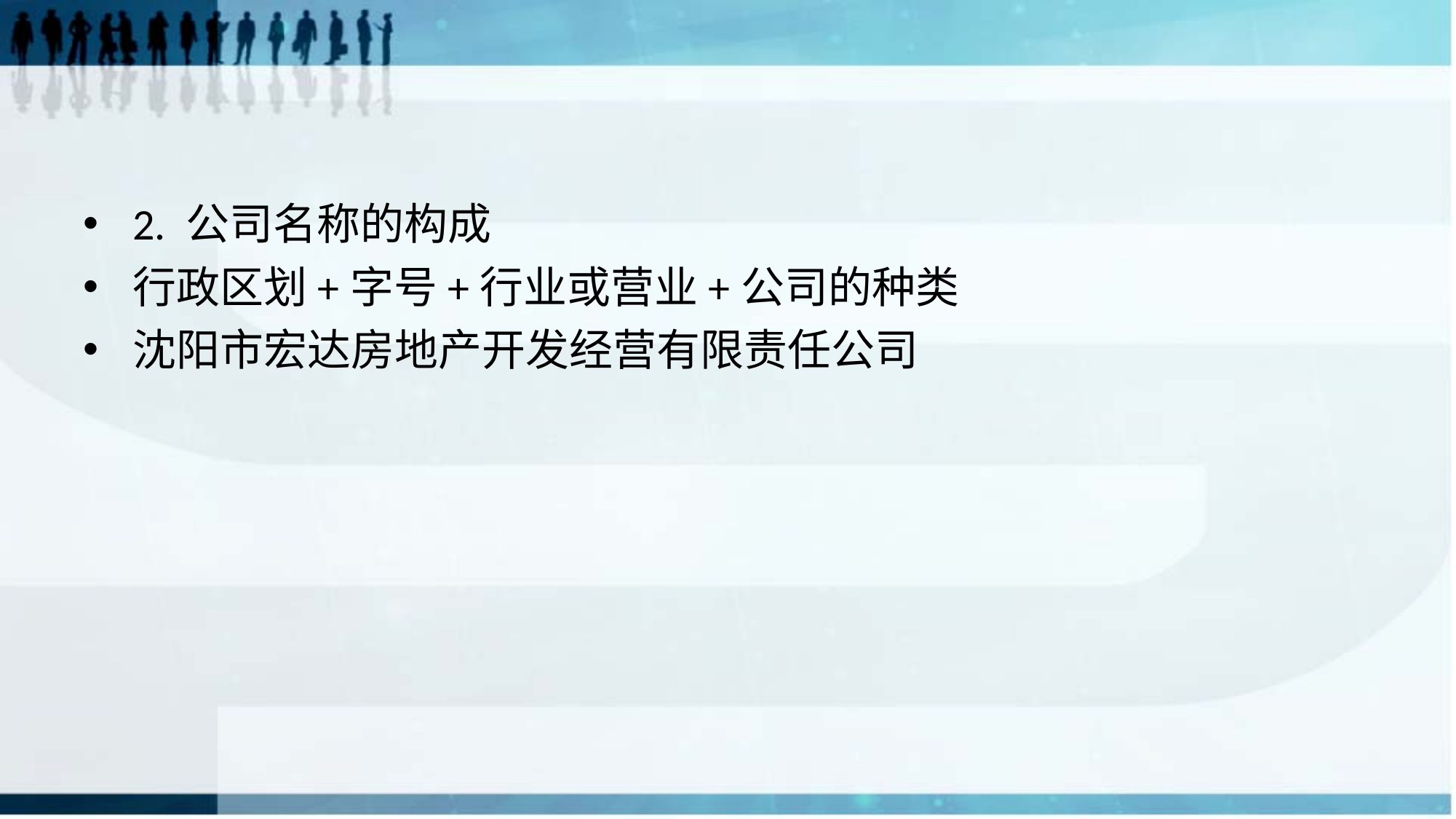

#
2. 公司名称的构成
行政区划+字号+行业或营业+公司的种类
沈阳市宏达房地产开发经营有限责任公司